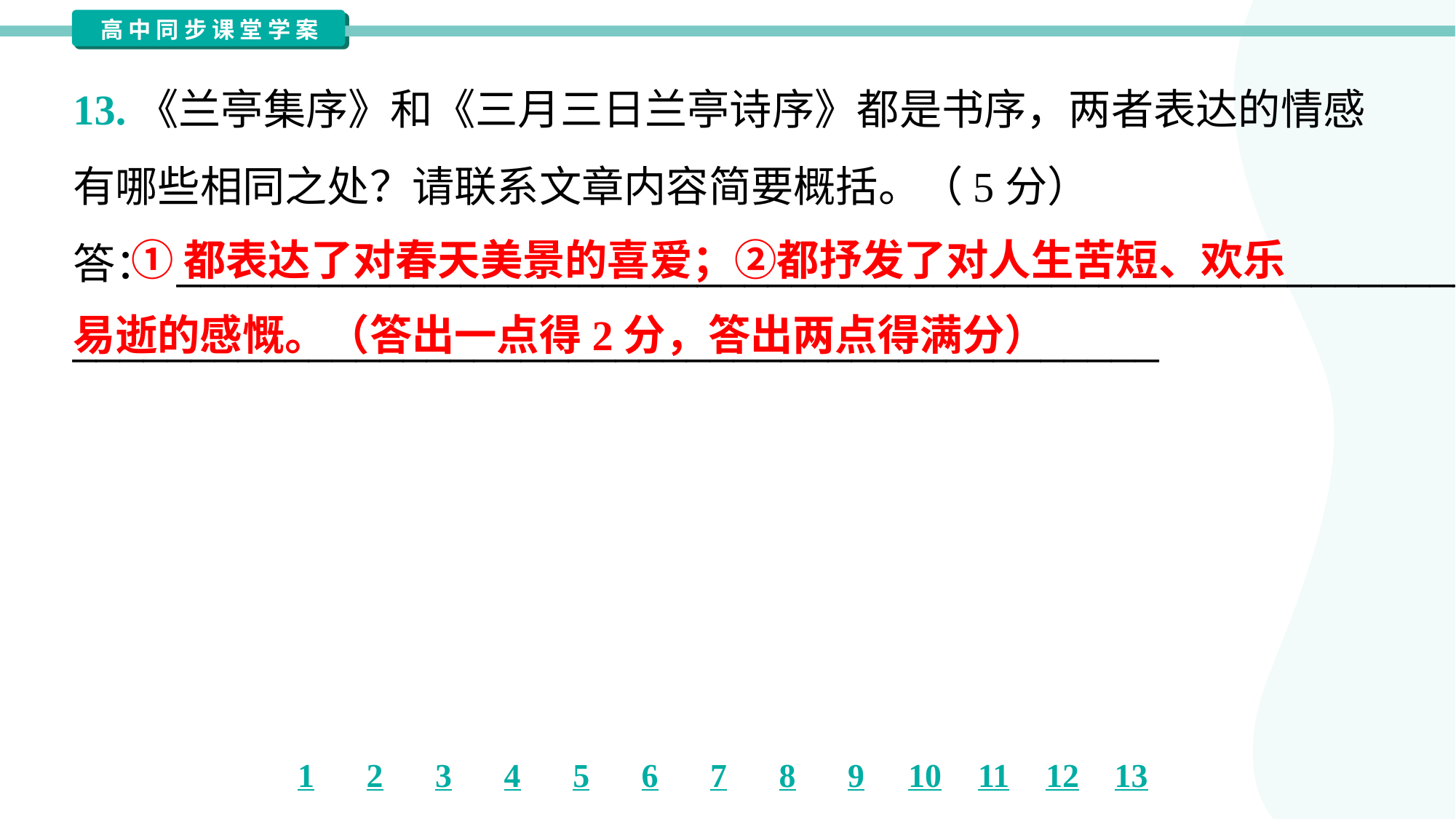

13.《兰亭集序》和《三月三日兰亭诗序》都是书序，两者表达的情感
有哪些相同之处？请联系文章内容简要概括。（5分）
答： ________________________________________________________
______________________________________________
      ①都表达了对春天美景的喜爱；②都抒发了对人生苦短、欢乐
易逝的感慨。（答出一点得2分，答出两点得满分）